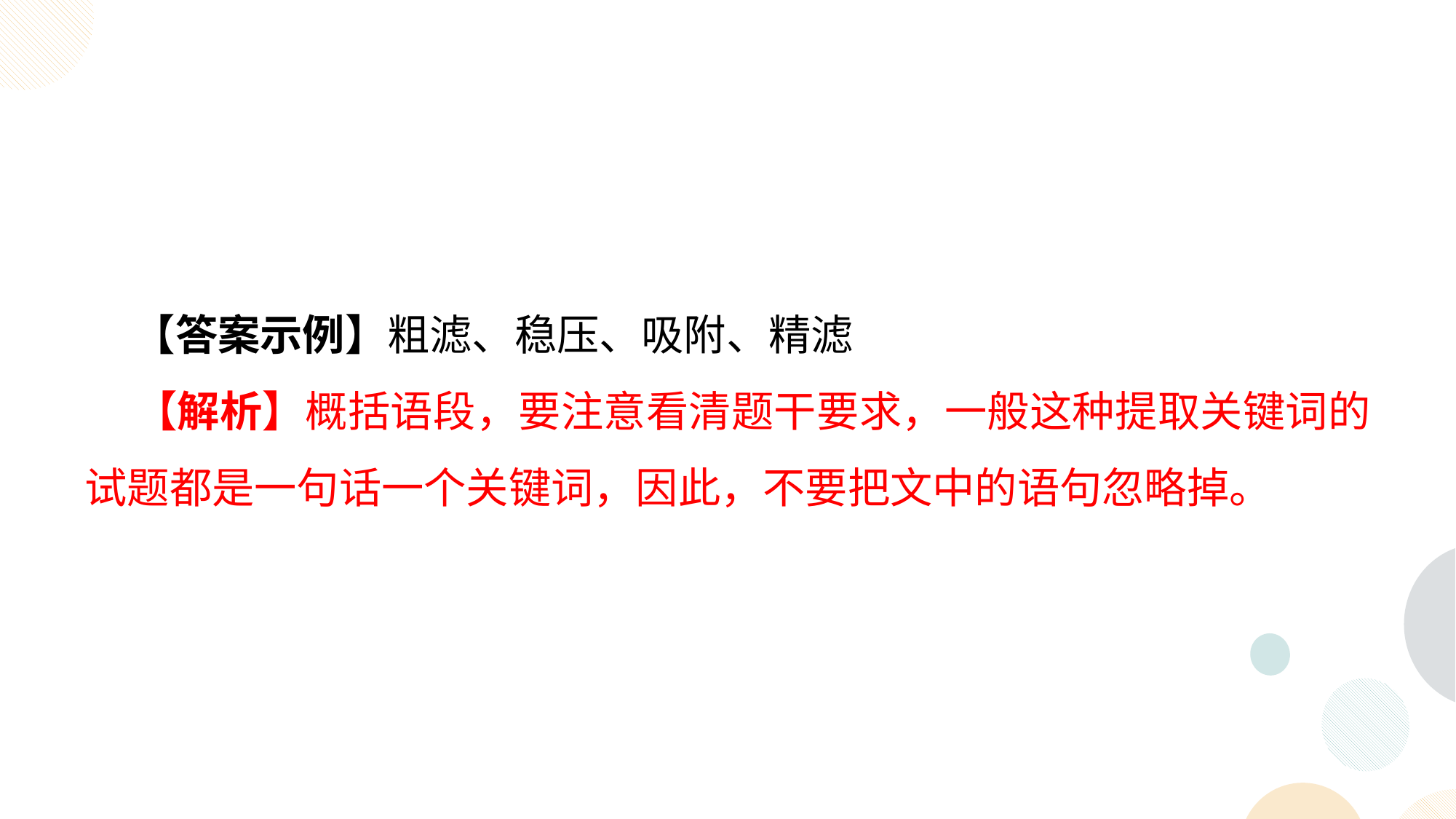

【答案示例】粗滤、稳压、吸附、精滤
    【解析】概括语段，要注意看清题干要求，一般这种提取关键词的试题都是一句话一个关键词，因此，不要把文中的语句忽略掉。